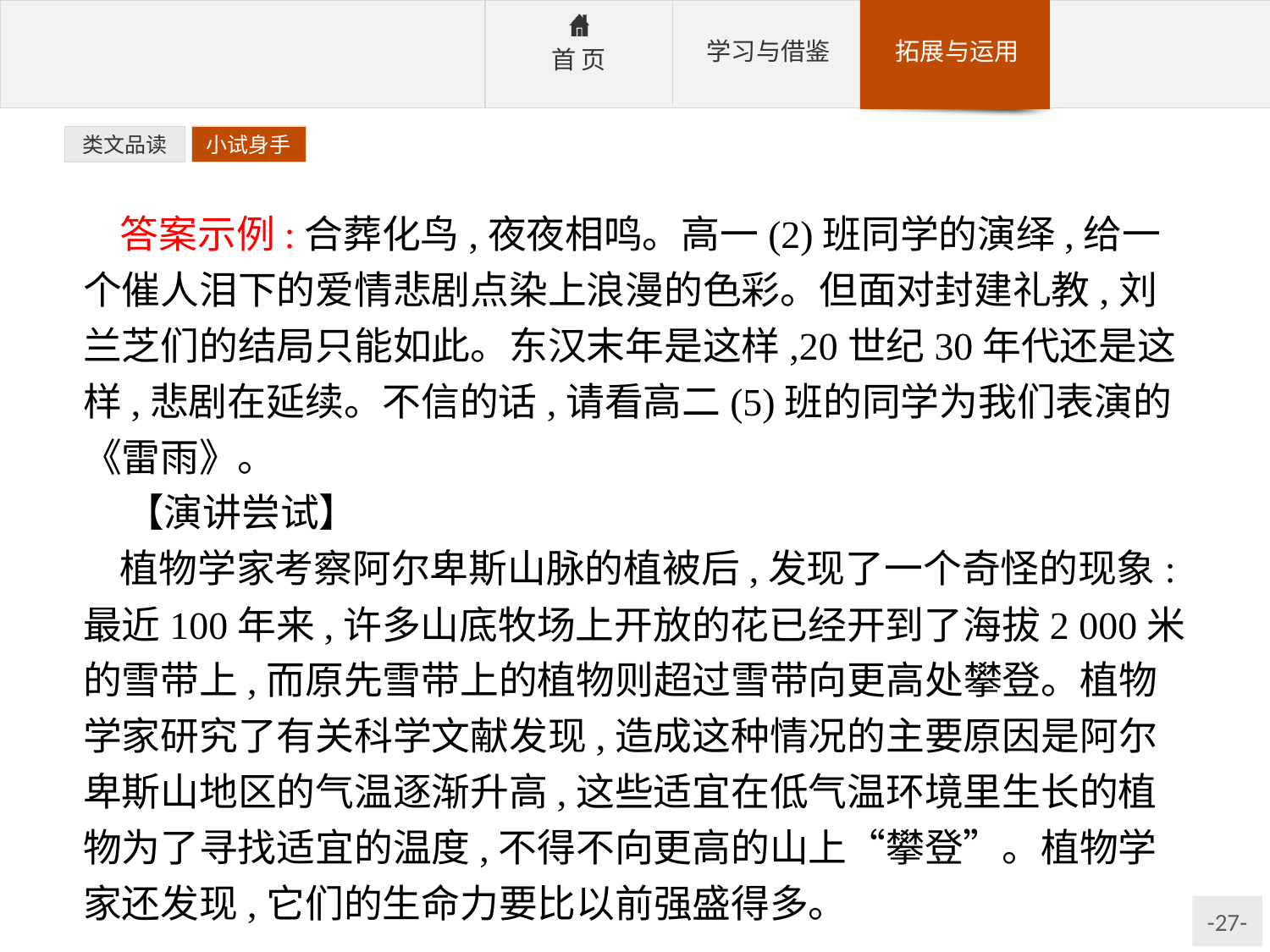

类文品读
小试身手
答案示例:合葬化鸟,夜夜相鸣。高一(2)班同学的演绎,给一个催人泪下的爱情悲剧点染上浪漫的色彩。但面对封建礼教,刘兰芝们的结局只能如此。东汉末年是这样,20世纪30年代还是这样,悲剧在延续。不信的话,请看高二(5)班的同学为我们表演的《雷雨》。
【演讲尝试】
植物学家考察阿尔卑斯山脉的植被后,发现了一个奇怪的现象:最近100年来,许多山底牧场上开放的花已经开到了海拔2 000米的雪带上,而原先雪带上的植物则超过雪带向更高处攀登。植物学家研究了有关科学文献发现,造成这种情况的主要原因是阿尔卑斯山地区的气温逐渐升高,这些适宜在低气温环境里生长的植物为了寻找适宜的温度,不得不向更高的山上“攀登”。植物学家还发现,它们的生命力要比以前强盛得多。